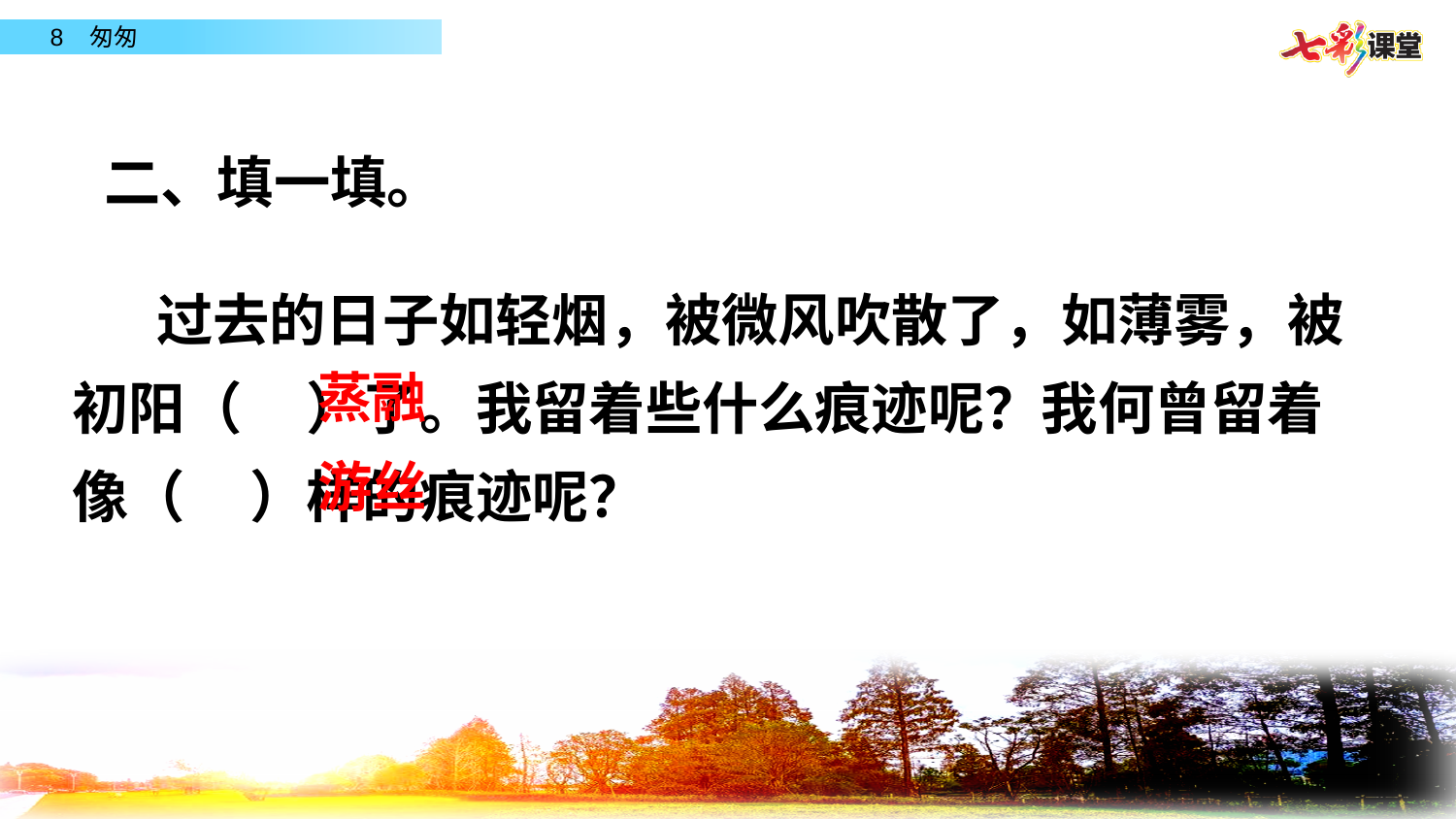

二、填一填。

   过去的日子如轻烟，被微风吹散了，如薄雾，被初阳（     ）了。我留着些什么痕迹呢？我何曾留着像（     ）样的痕迹呢？
蒸融
游丝